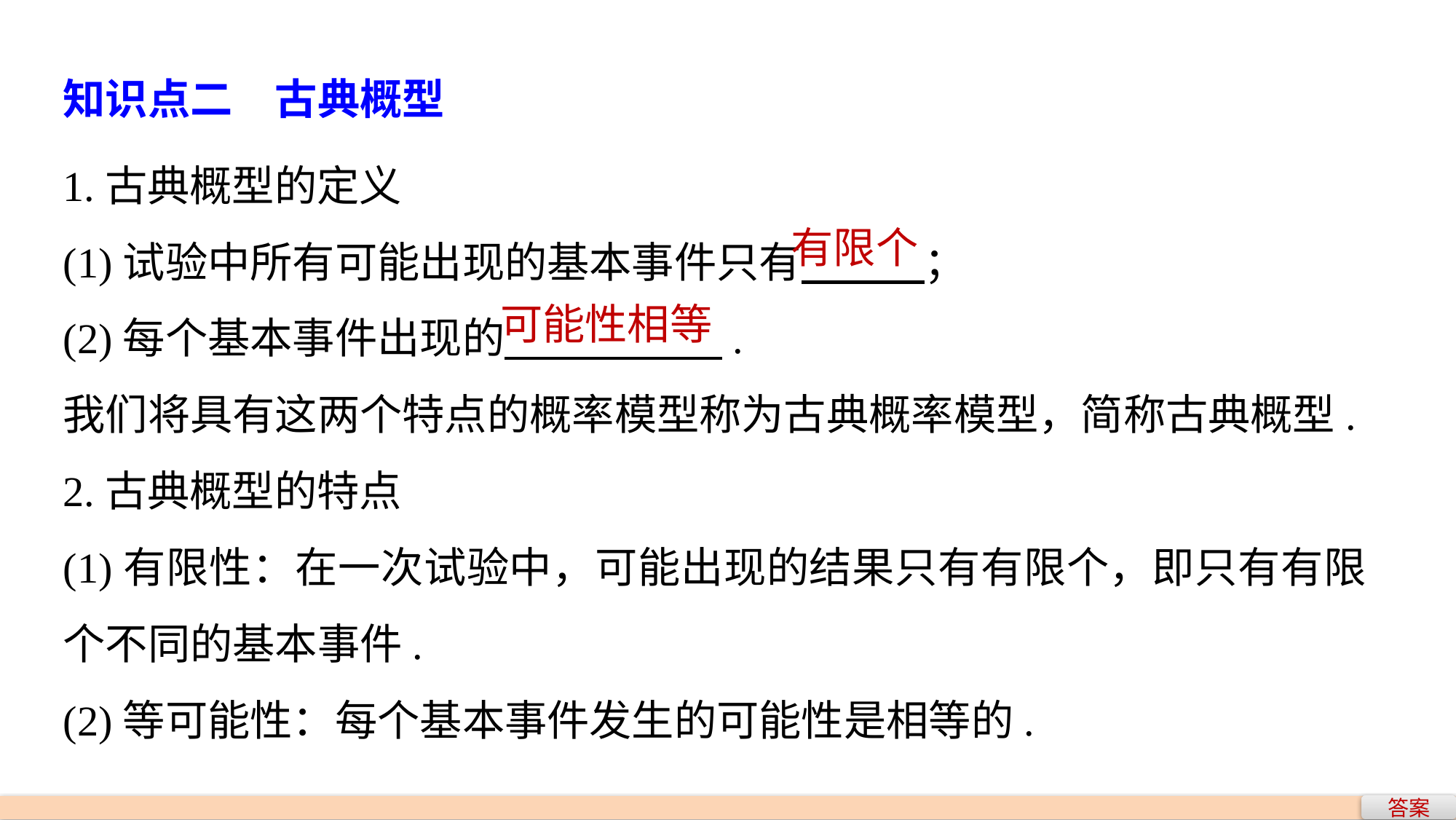

知识点二　古典概型
1.古典概型的定义
(1)试验中所有可能出现的基本事件只有             ；
(2)每个基本事件出现的                       .
我们将具有这两个特点的概率模型称为古典概率模型，简称古典概型.
2.古典概型的特点
(1)有限性：在一次试验中，可能出现的结果只有有限个，即只有有限个不同的基本事件.
(2)等可能性：每个基本事件发生的可能性是相等的.
有限个
可能性相等
答案